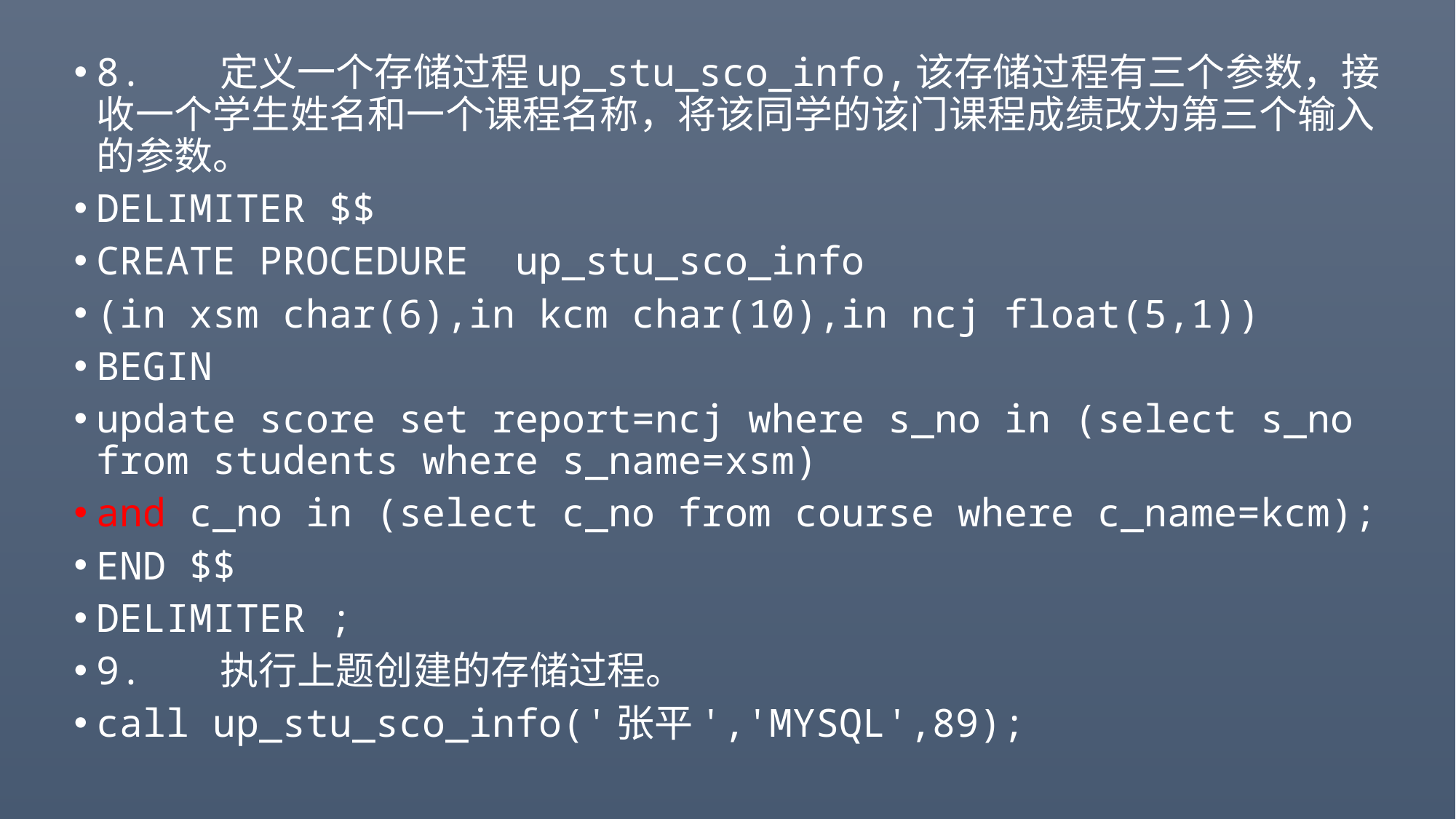

#
8.   定义一个存储过程up_stu_sco_info,该存储过程有三个参数，接收一个学生姓名和一个课程名称，将该同学的该门课程成绩改为第三个输入的参数。
DELIMITER $$
CREATE PROCEDURE  up_stu_sco_info
(in xsm char(6),in kcm char(10),in ncj float(5,1))
BEGIN
update score set report=ncj where s_no in (select s_no from students where s_name=xsm)
and c_no in (select c_no from course where c_name=kcm);
END $$
DELIMITER ;
9.   执行上题创建的存储过程。
call up_stu_sco_info('张平','MYSQL',89);